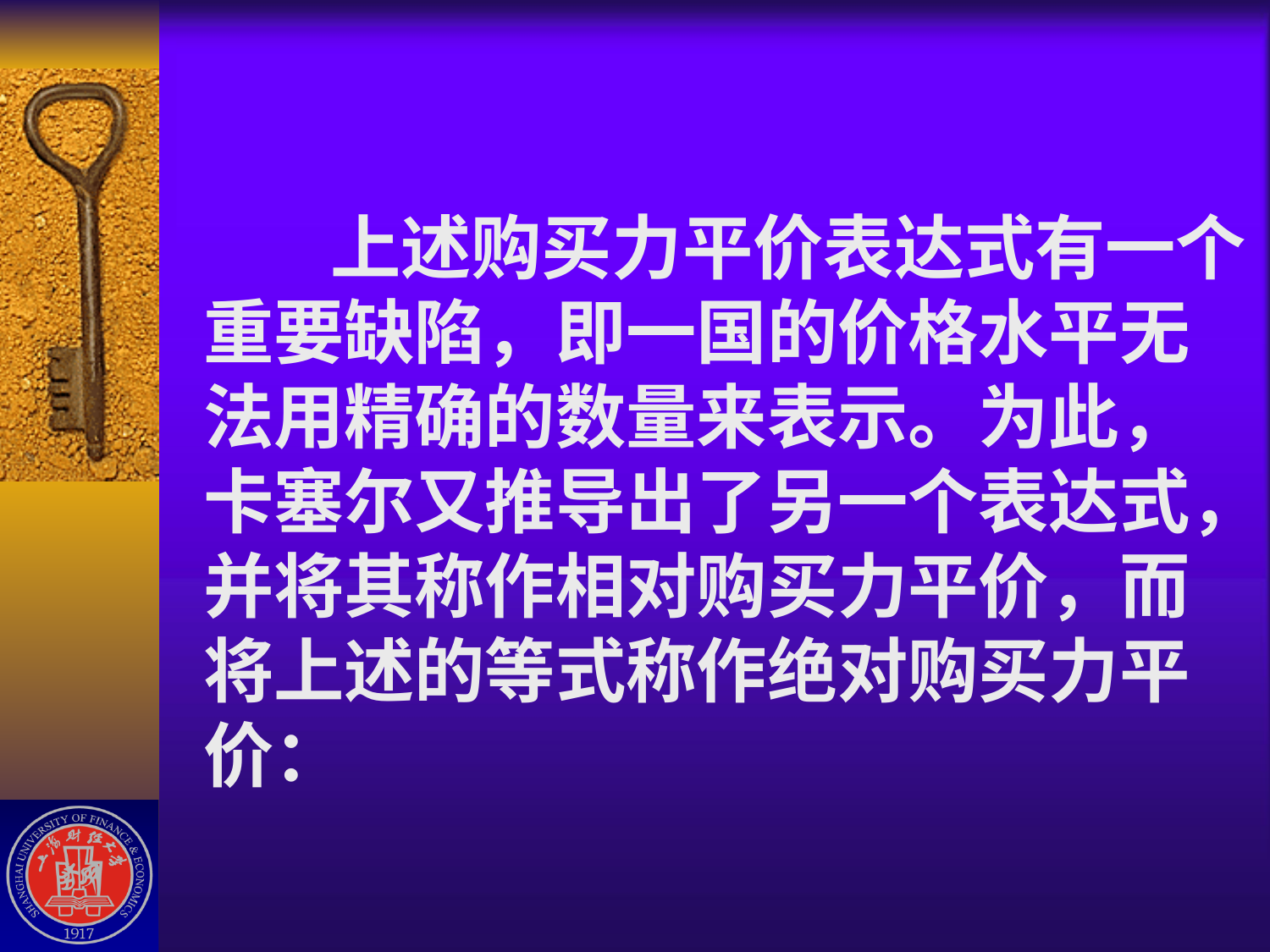

# 上述购买力平价表达式有一个重要缺陷，即一国的价格水平无法用精确的数量来表示。为此，卡塞尔又推导出了另一个表达式，并将其称作相对购买力平价，而将上述的等式称作绝对购买力平价：